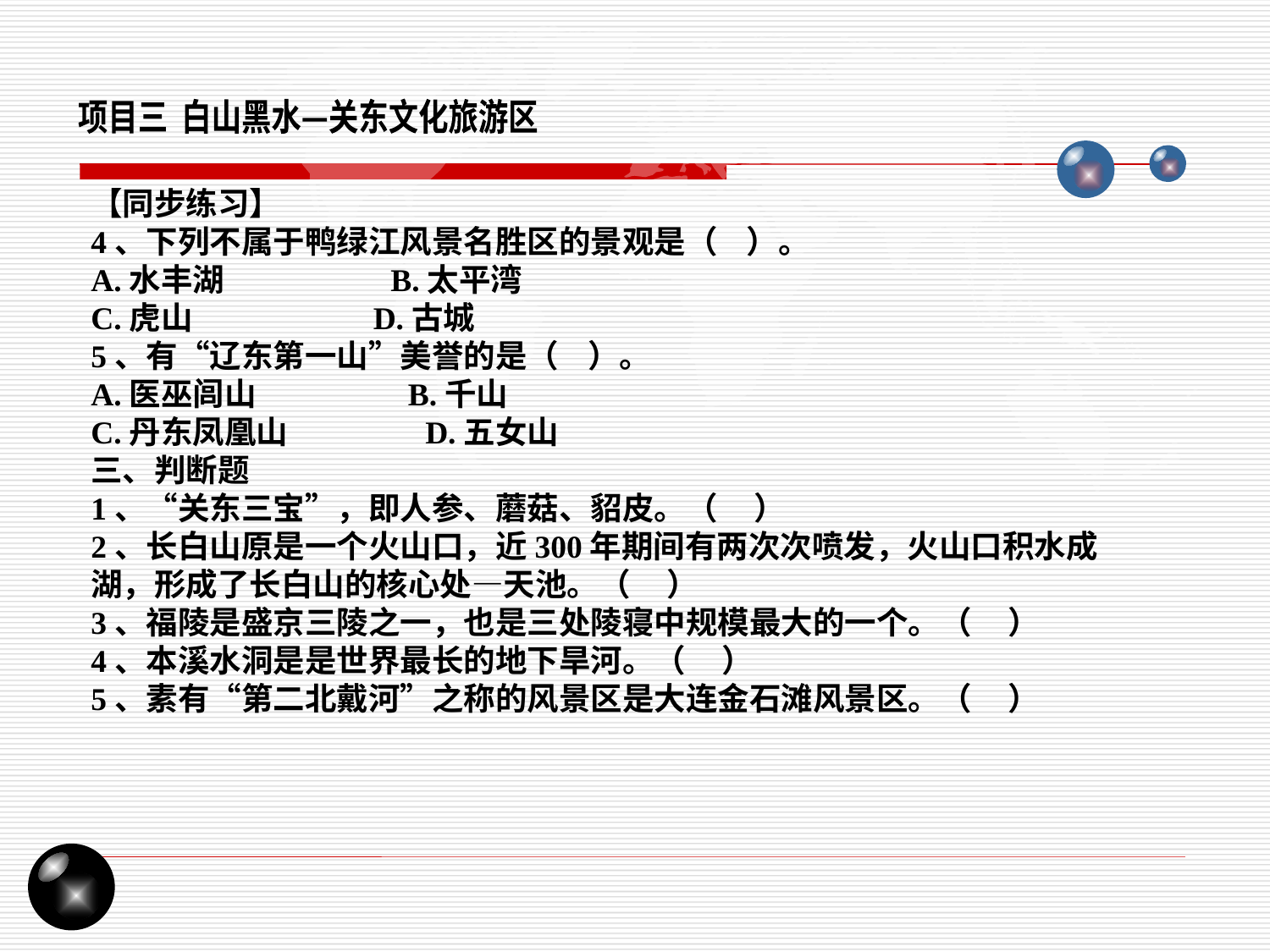

项目三  白山黑水—关东文化旅游区
【同步练习】
4、下列不属于鸭绿江风景名胜区的景观是（    ）。
A.水丰湖                      B.太平湾
C.虎山                        D.古城
5、有“辽东第一山”美誉的是（    ）。
A.医巫闾山                    B.千山
C.丹东凤凰山                  D.五女山
三、判断题
1、“关东三宝”，即人参、蘑菇、貂皮。（     ）
2、长白山原是一个火山口，近300年期间有两次次喷发，火山口积水成湖，形成了长白山的核心处—天池。（     ）
3、福陵是盛京三陵之一，也是三处陵寝中规模最大的一个。（     ）
4、本溪水洞是是世界最长的地下旱河。（     ）
5、素有“第二北戴河”之称的风景区是大连金石滩风景区。（     ）